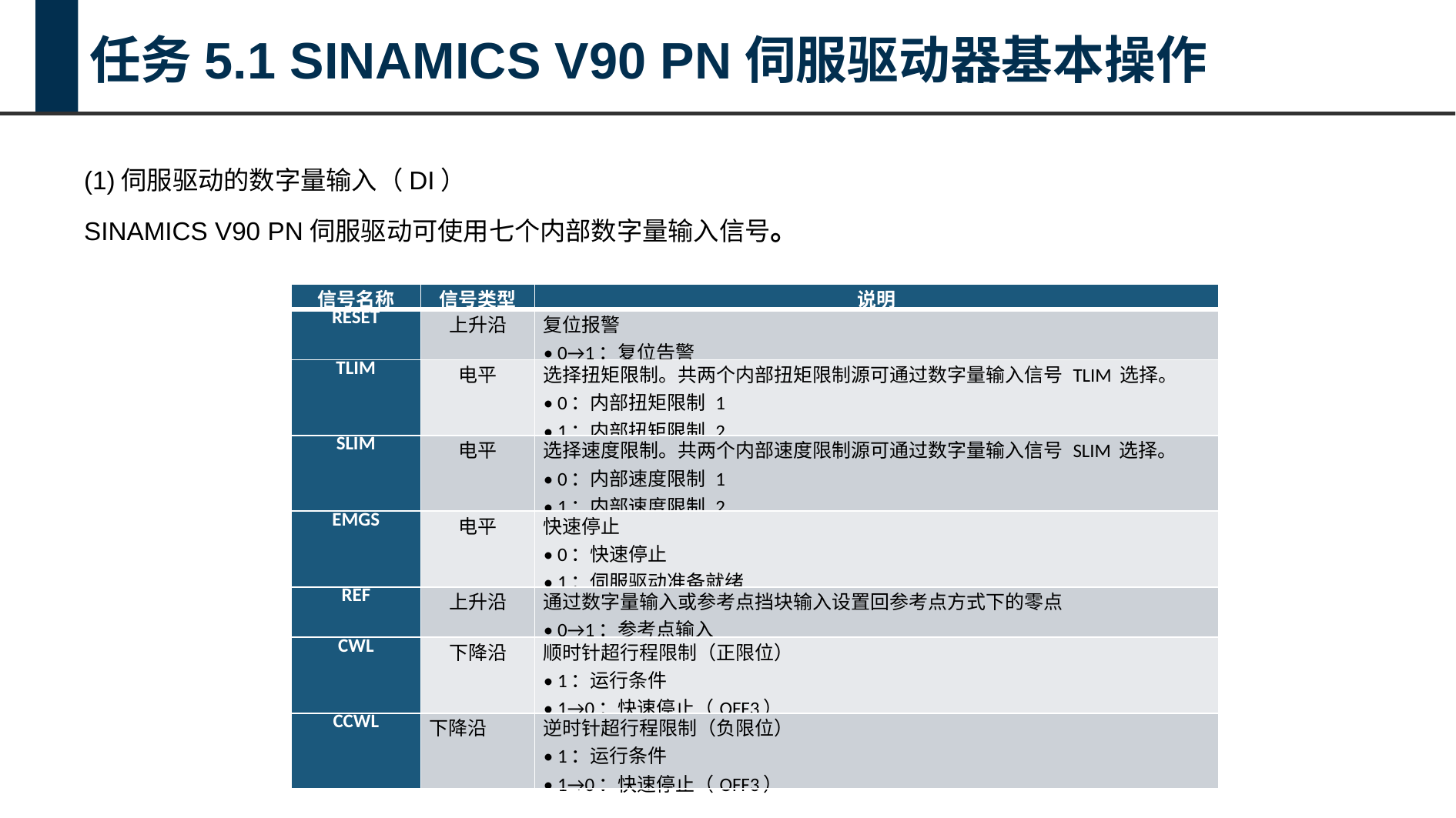

任务5.1 SINAMICS V90 PN伺服驱动器基本操作
(1)伺服驱动的数字量输入（DI）
SINAMICS V90 PN伺服驱动可使用七个内部数字量输入信号。
| 信号名称 | 信号类型 | 说明 |
| --- | --- | --- |
| RESET | 上升沿 | 复位报警 • 0→1：复位告警 |
| TLIM | 电平 | 选择扭矩限制。共两个内部扭矩限制源可通过数字量输入信号 TLIM 选择。 • 0：内部扭矩限制 1 • 1：内部扭矩限制 2 |
| SLIM | 电平 | 选择速度限制。共两个内部速度限制源可通过数字量输入信号 SLIM 选择。 • 0：内部速度限制 1 • 1：内部速度限制 2 |
| EMGS | 电平 | 快速停止 • 0：快速停止 • 1：伺服驱动准备就绪 |
| REF | 上升沿 | 通过数字量输入或参考点挡块输入设置回参考点方式下的零点 • 0→1：参考点输入 |
| CWL | 下降沿 | 顺时针超行程限制（正限位） • 1：运行条件 • 1→0：快速停止（OFF3） |
| CCWL | 下降沿 | 逆时针超行程限制（负限位） • 1：运行条件 • 1→0：快速停止（OFF3） |